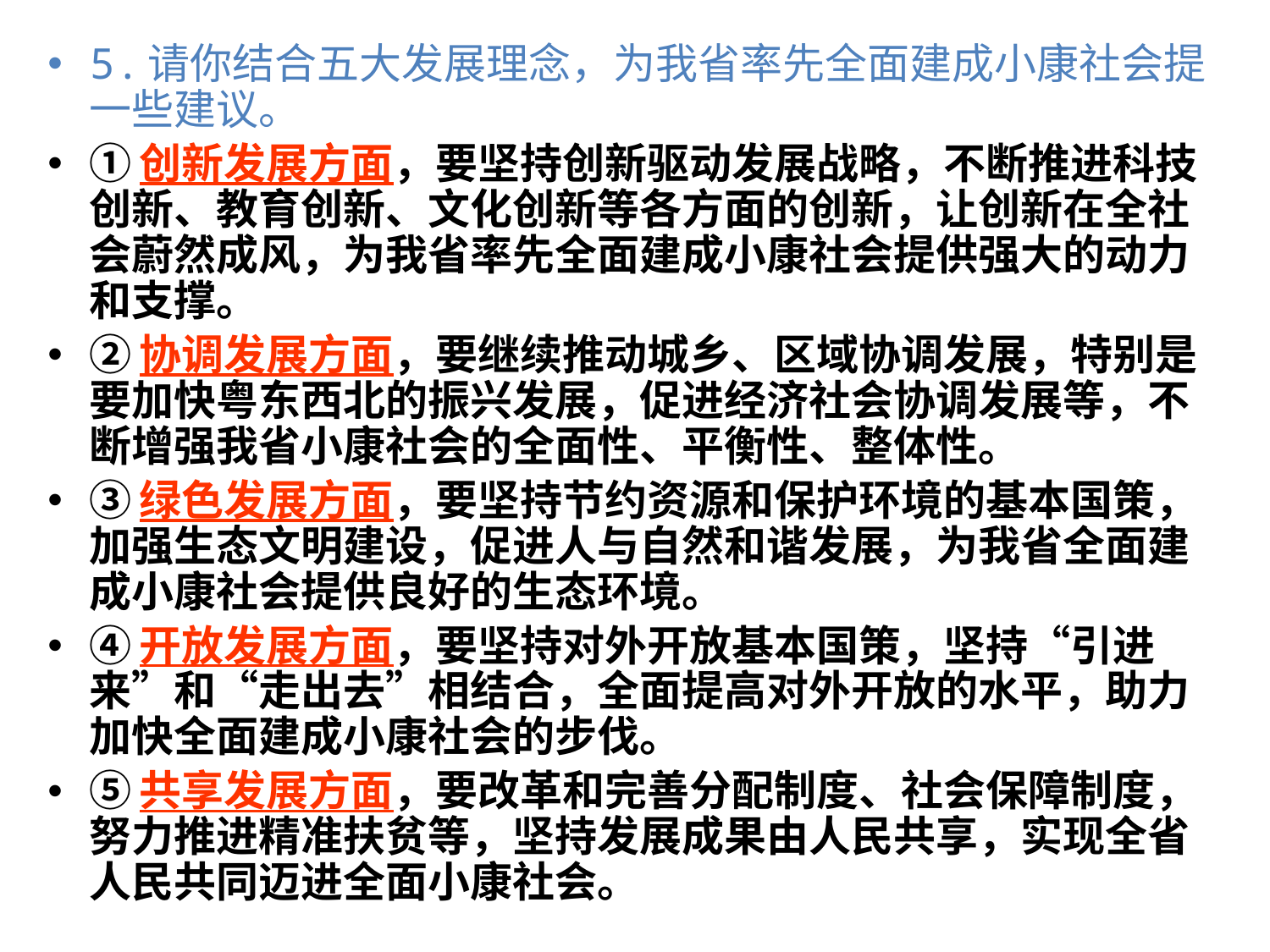

5.请你结合五大发展理念，为我省率先全面建成小康社会提一些建议。
①创新发展方面，要坚持创新驱动发展战略，不断推进科技创新、教育创新、文化创新等各方面的创新，让创新在全社会蔚然成风，为我省率先全面建成小康社会提供强大的动力和支撑。
②协调发展方面，要继续推动城乡、区域协调发展，特别是要加快粤东西北的振兴发展，促进经济社会协调发展等，不断增强我省小康社会的全面性、平衡性、整体性。
③绿色发展方面，要坚持节约资源和保护环境的基本国策，加强生态文明建设，促进人与自然和谐发展，为我省全面建成小康社会提供良好的生态环境。
④开放发展方面，要坚持对外开放基本国策，坚持“引进来”和“走出去”相结合，全面提高对外开放的水平，助力加快全面建成小康社会的步伐。
⑤共享发展方面，要改革和完善分配制度、社会保障制度，努力推进精准扶贫等，坚持发展成果由人民共享，实现全省人民共同迈进全面小康社会。